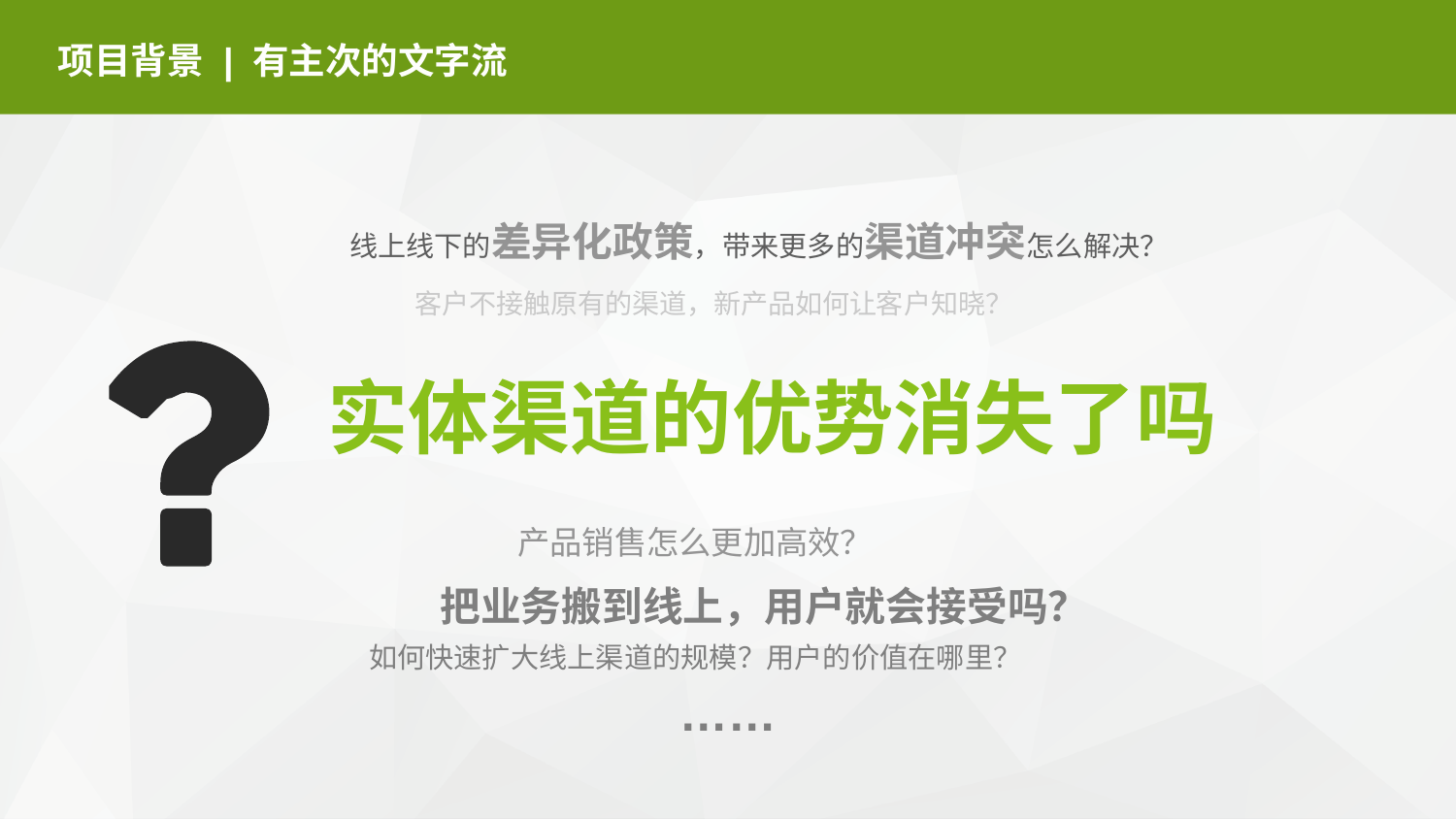

项目背景
| 有主次的文字流
线上线下的差异化政策，带来更多的渠道冲突怎么解决？
客户不接触原有的渠道，新产品如何让客户知晓？

实体渠道的优势消失了吗
产品销售怎么更加高效？
把业务搬到线上，用户就会接受吗？
如何快速扩大线上渠道的规模？用户的价值在哪里？
……